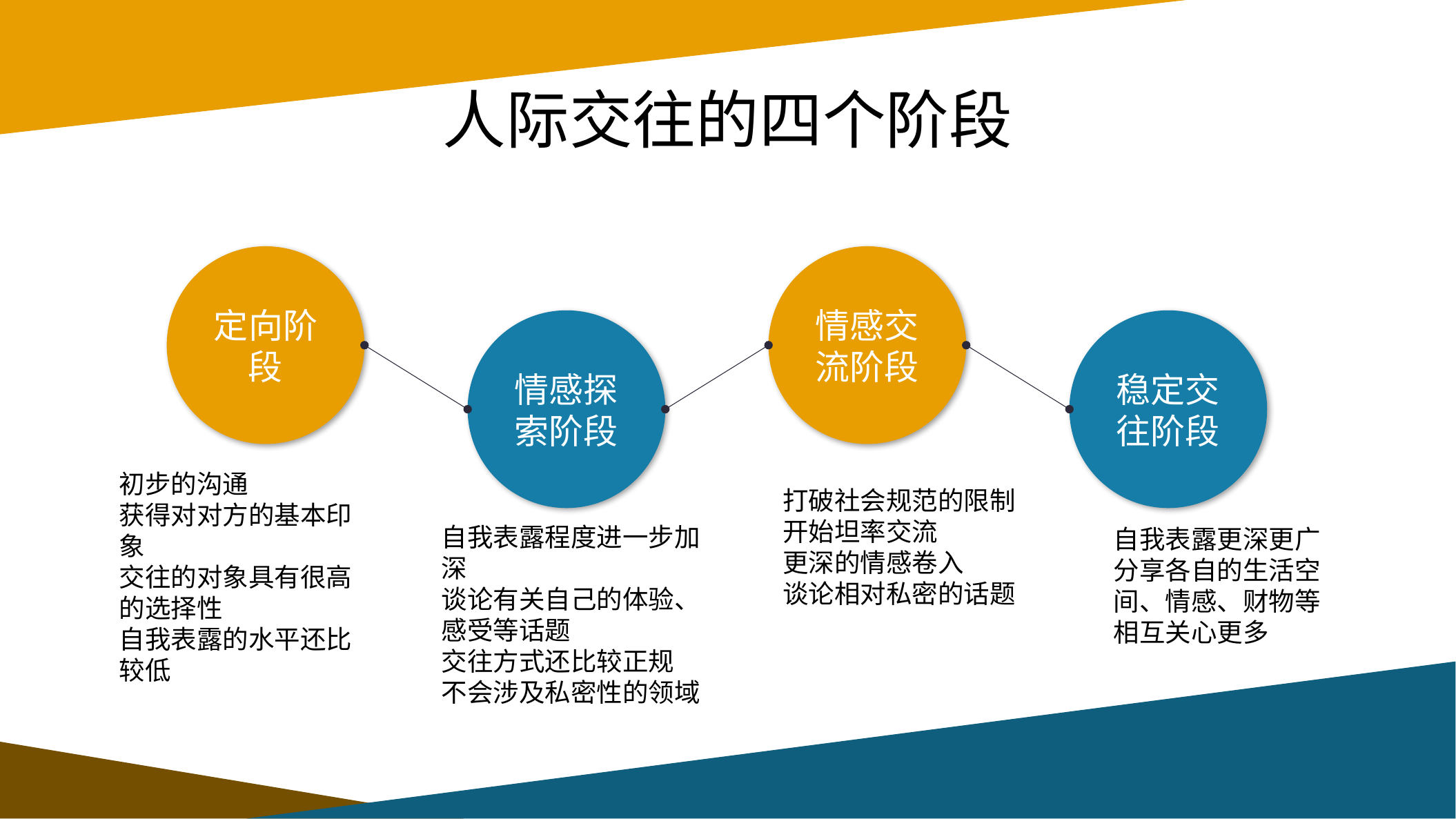

# 人际交往的四个阶段
定向阶段
情感交流阶段
情感探索阶段
稳定交往阶段
初步的沟通
获得对对方的基本印象
交往的对象具有很高的选择性
自我表露的水平还比较低
打破社会规范的限制
开始坦率交流
更深的情感卷入
谈论相对私密的话题
自我表露程度进一步加深
谈论有关自己的体验、感受等话题
交往方式还比较正规
不会涉及私密性的领域
自我表露更深更广
分享各自的生活空间、情感、财物等
相互关心更多